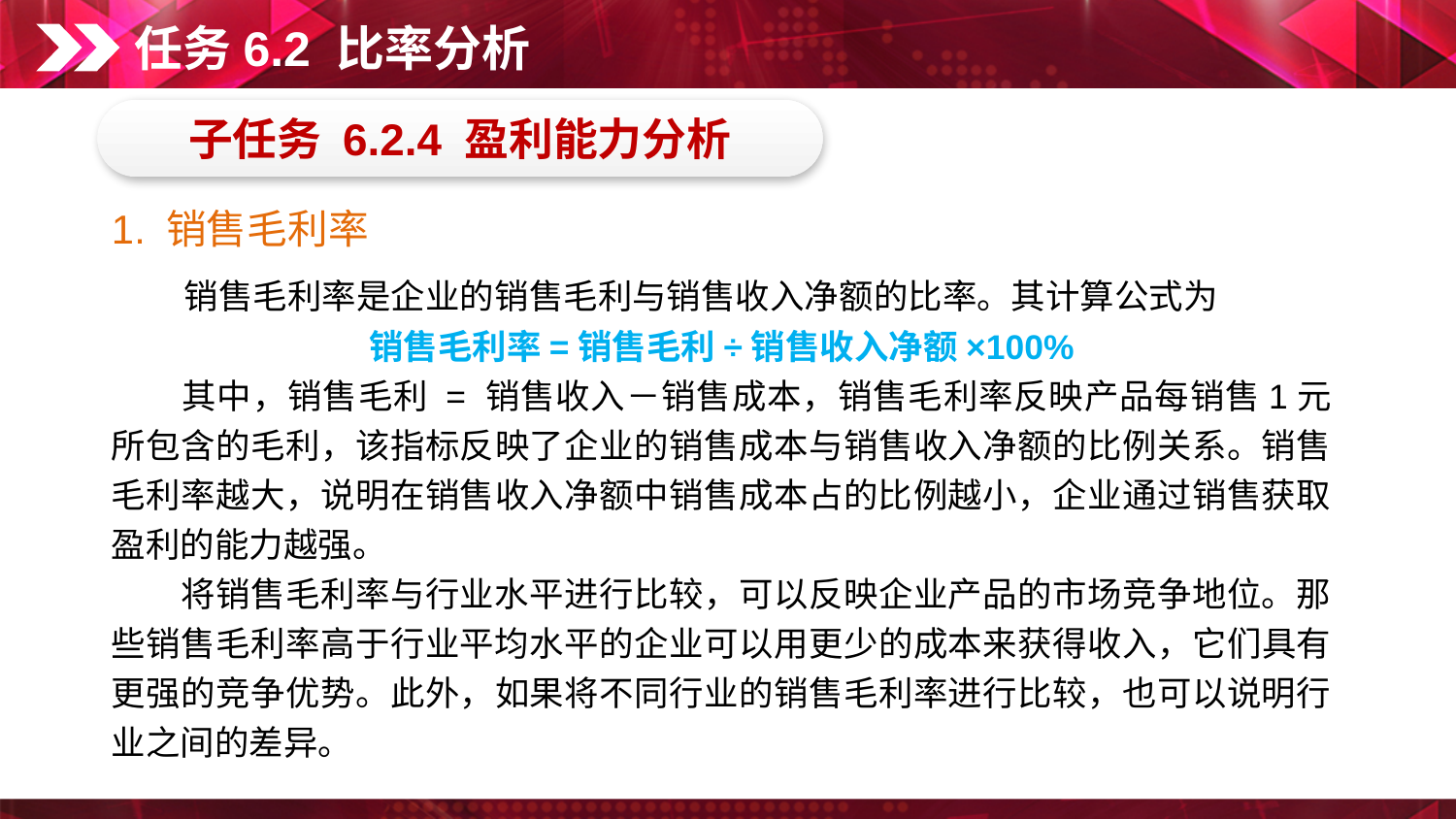

任务6.2 比率分析

子任务 6.2.4 盈利能力分析
1. 销售毛利率
　　销售毛利率是企业的销售毛利与销售收入净额的比率。其计算公式为
销售毛利率=销售毛利÷销售收入净额×100%
　　其中，销售毛利 = 销售收入－销售成本，销售毛利率反映产品每销售1元所包含的毛利，该指标反映了企业的销售成本与销售收入净额的比例关系。销售毛利率越大，说明在销售收入净额中销售成本占的比例越小，企业通过销售获取盈利的能力越强。
　　将销售毛利率与行业水平进行比较，可以反映企业产品的市场竞争地位。那些销售毛利率高于行业平均水平的企业可以用更少的成本来获得收入，它们具有更强的竞争优势。此外，如果将不同行业的销售毛利率进行比较，也可以说明行业之间的差异。